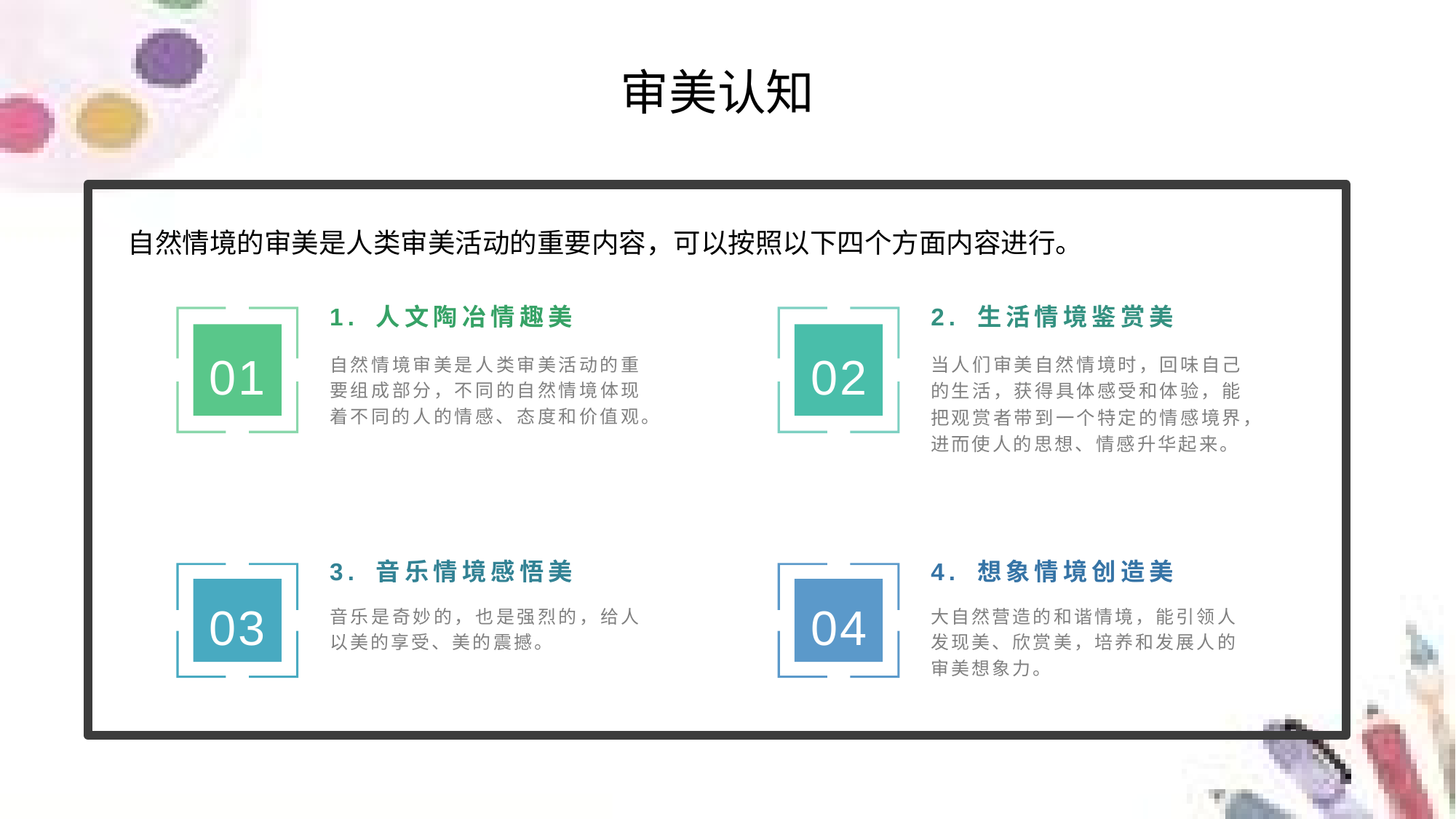

审美认知

自然情境的审美是人类审美活动的重要内容，可以按照以下四个方面内容进行。
1. 人文陶冶情趣美
2. 生活情境鉴赏美

01
02
自然情境审美是人类审美活动的重要组成部分，不同的自然情境体现着不同的人的情感、态度和价值观。
当人们审美自然情境时，回味自己的生活，获得具体感受和体验，能把观赏者带到一个特定的情感境界，进而使人的思想、情感升华起来。
3. 音乐情境感悟美
4. 想象情境创造美

03
04
音乐是奇妙的，也是强烈的，给人以美的享受、美的震撼。
大自然营造的和谐情境，能引领人发现美、欣赏美，培养和发展人的审美想象力。